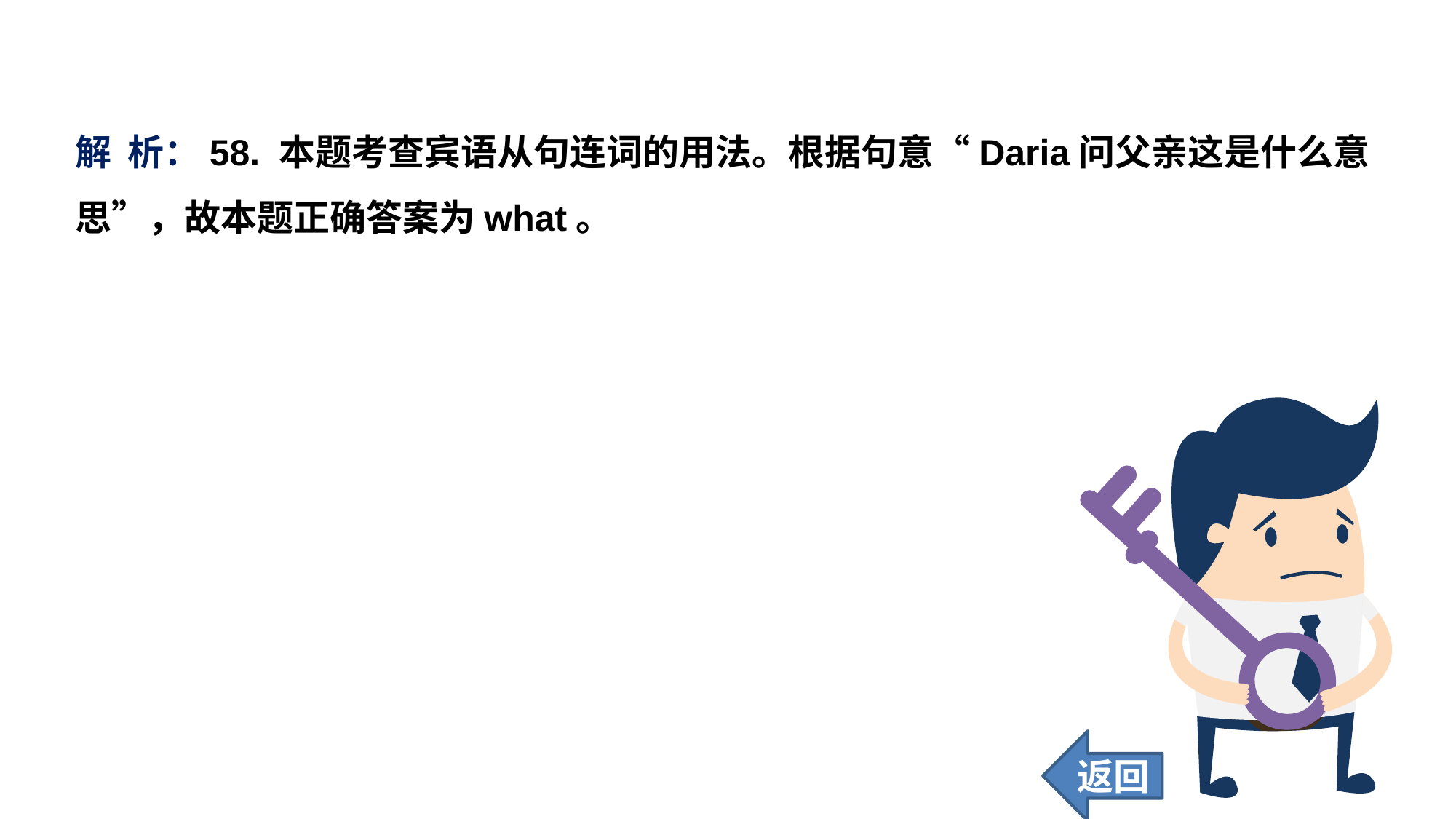

解  析：58. 本题考查宾语从句连词的用法。根据句意“Daria问父亲这是什么意思”，故本题正确答案为what。

返回
258